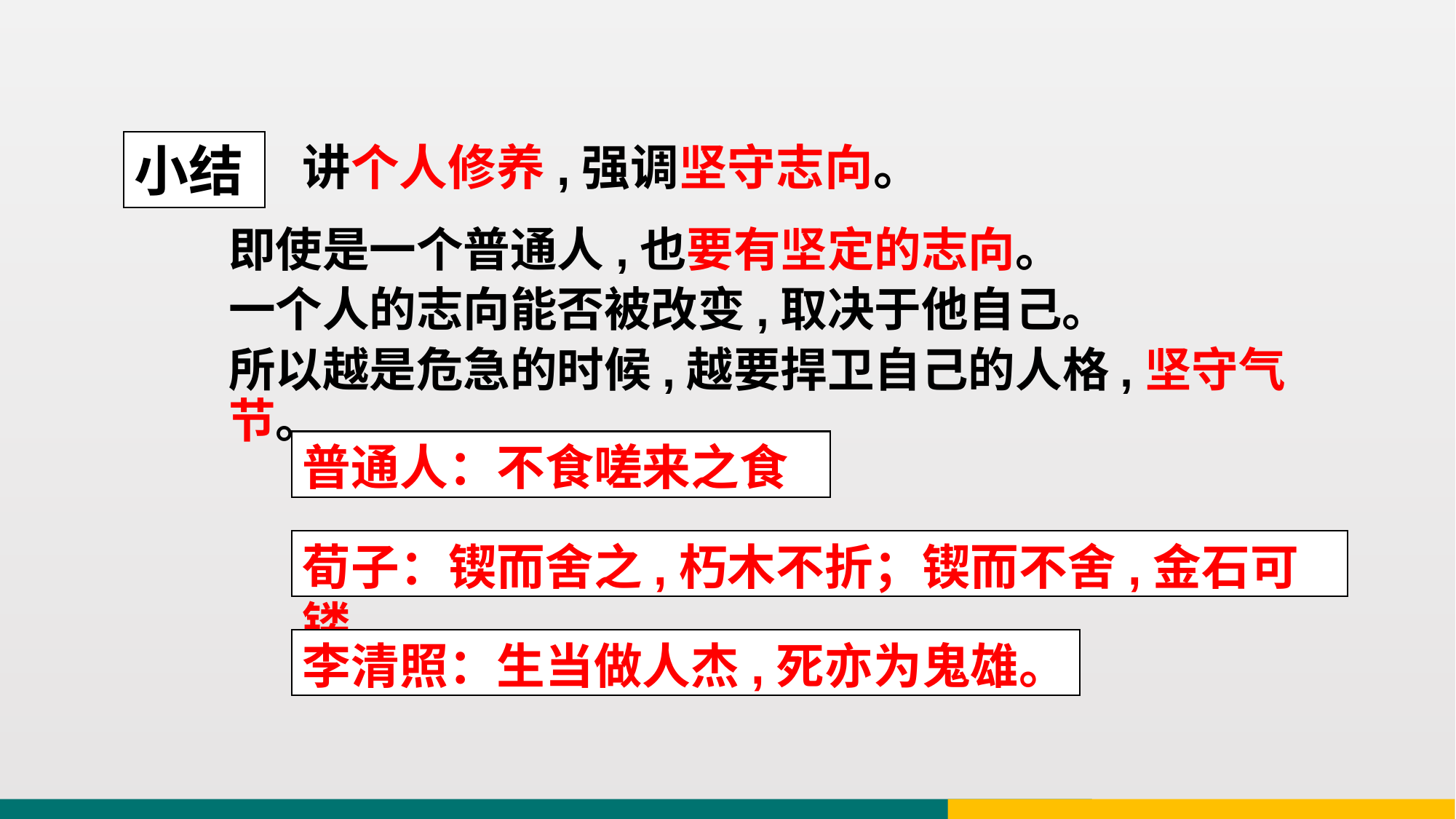

小结
讲个人修养,强调坚守志向。

即使是一个普通人,也要有坚定的志向。
一个人的志向能否被改变,取决于他自己。
所以越是危急的时候,越要捍卫自己的人格,坚守气节。

普通人：不食嗟来之食
荀子：锲而舍之,朽木不折；锲而不舍,金石可镂。
李清照：生当做人杰,死亦为鬼雄。